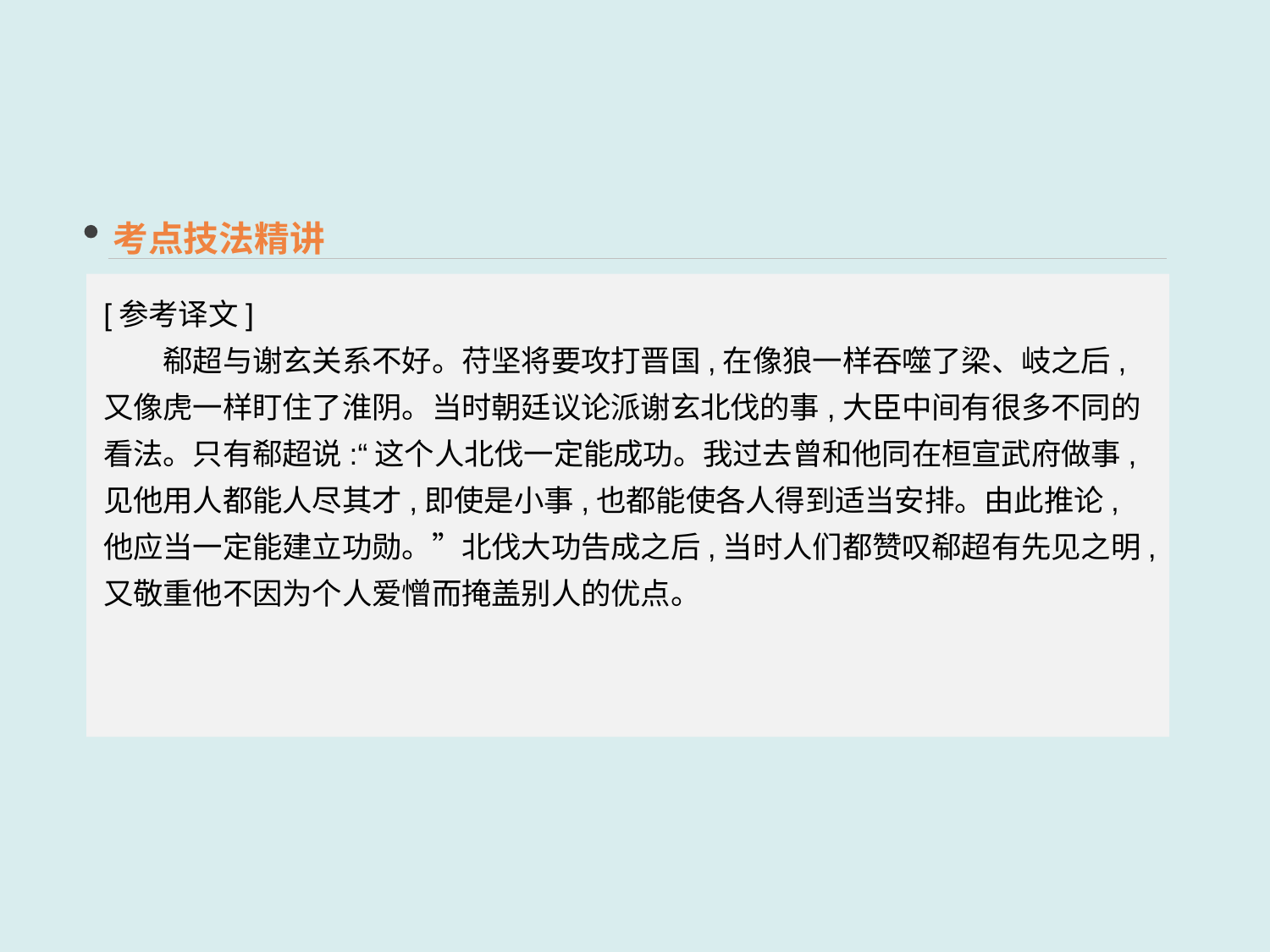

考点技法精讲

[参考译文]
　　郗超与谢玄关系不好。苻坚将要攻打晋国,在像狼一样吞噬了梁、岐之后,又像虎一样盯住了淮阴。当时朝廷议论派谢玄北伐的事,大臣中间有很多不同的看法。只有郗超说:“这个人北伐一定能成功。我过去曾和他同在桓宣武府做事,见他用人都能人尽其才,即使是小事,也都能使各人得到适当安排。由此推论,他应当一定能建立功勋。”北伐大功告成之后,当时人们都赞叹郗超有先见之明,又敬重他不因为个人爱憎而掩盖别人的优点。